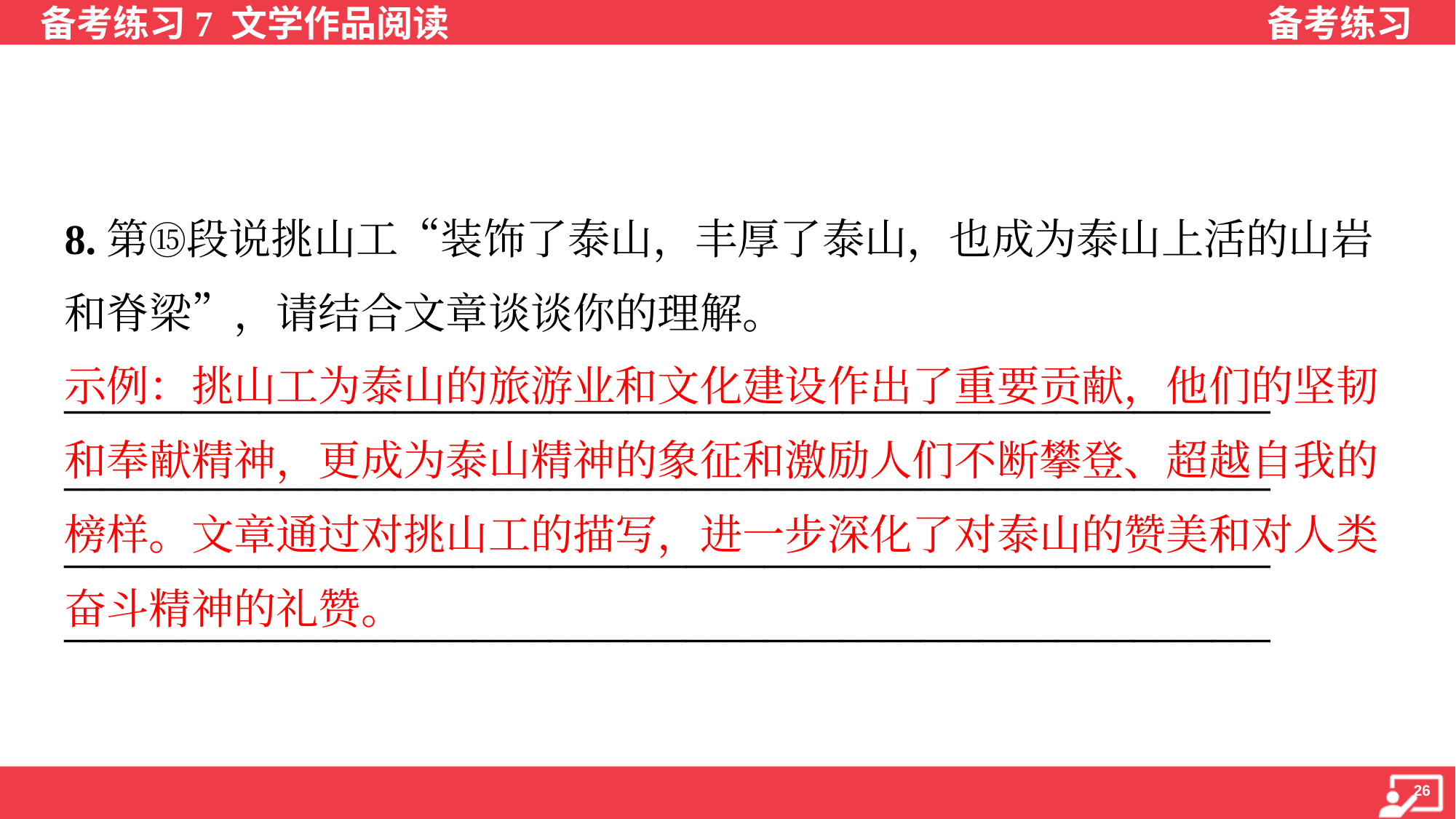

8.第⑮段说挑山工“装饰了泰山，丰厚了泰山，也成为泰山上活的山岩
和脊梁”，请结合文章谈谈你的理解。
示例：挑山工为泰山的旅游业和文化建设作出了重要贡献，他们的坚韧
和奉献精神，更成为泰山精神的象征和激励人们不断攀登、超越自我的
榜样。文章通过对挑山工的描写，进一步深化了对泰山的赞美和对人类
奋斗精神的礼赞。
______________________________________________________________
______________________________________________________________
______________________________________________________________
______________________________________________________________